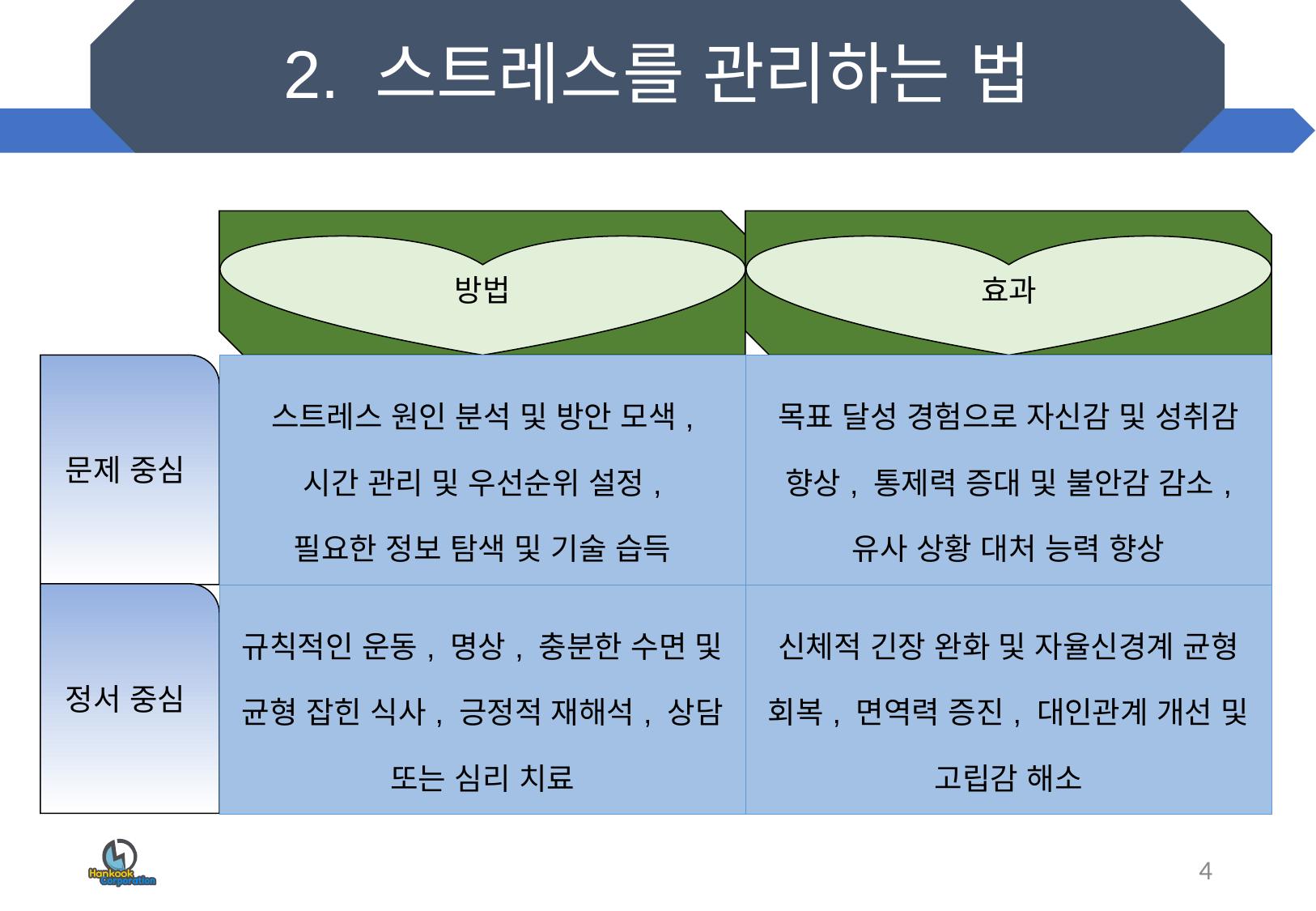

# 2. 스트레스를 관리하는 법

방법
효과
| 스트레스 원인 분석 및 방안 모색, 시간 관리 및 우선순위 설정, 필요한 정보 탐색 및 기술 습득 | 목표 달성 경험으로 자신감 및 성취감 향상, 통제력 증대 및 불안감 감소, 유사 상황 대처 능력 향상 |
| --- | --- |
| 규칙적인 운동, 명상, 충분한 수면 및 균형 잡힌 식사, 긍정적 재해석, 상담 또는 심리 치료 | 신체적 긴장 완화 및 자율신경계 균형 회복, 면역력 증진, 대인관계 개선 및 고립감 해소 |
문제 중심
정서 중심
4